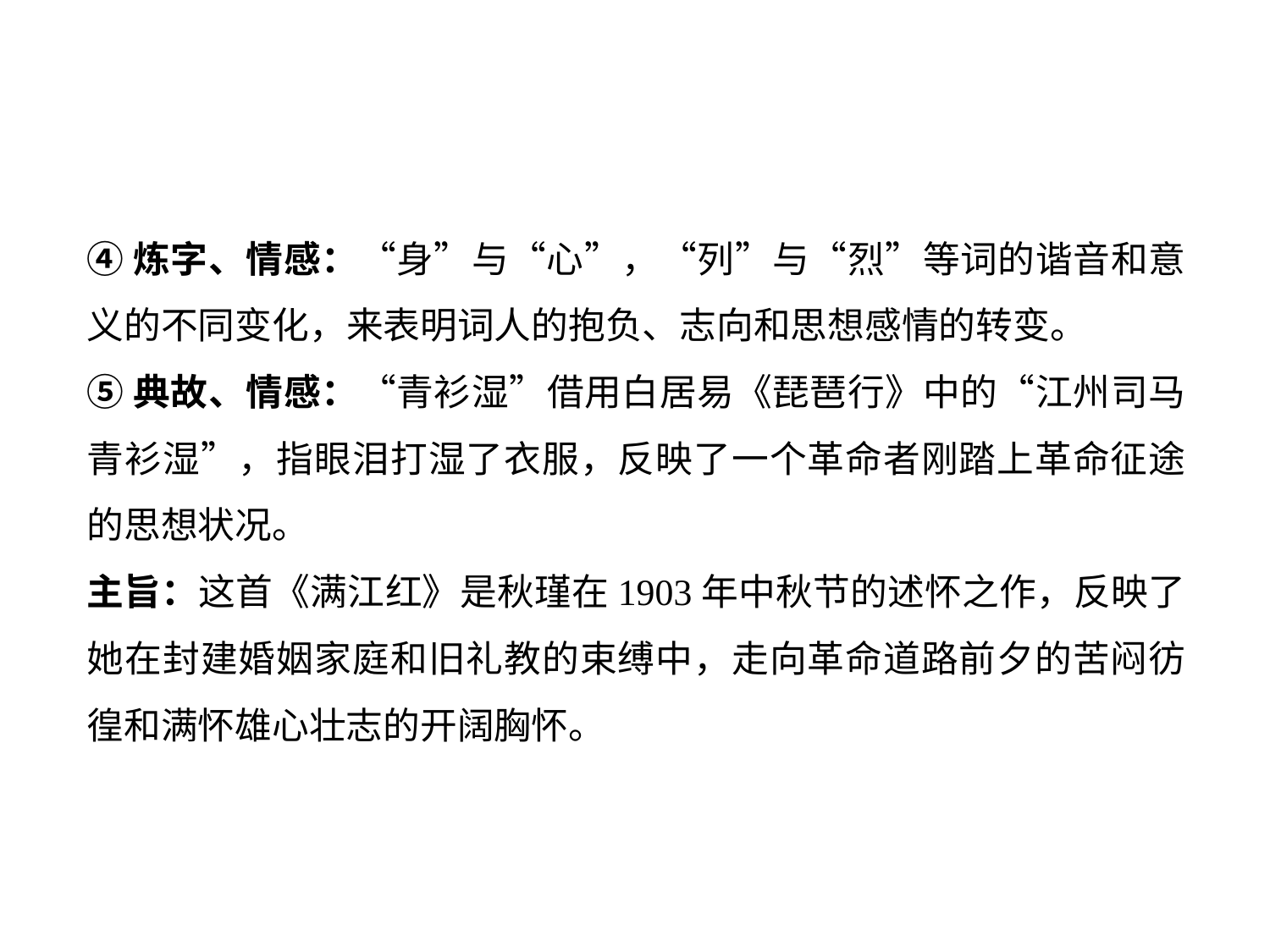

④炼字、情感：“身”与“心”，“列”与“烈”等词的谐音和意义的不同变化，来表明词人的抱负、志向和思想感情的转变。
⑤典故、情感：“青衫湿”借用白居易《琵琶行》中的“江州司马青衫湿”，指眼泪打湿了衣服，反映了一个革命者刚踏上革命征途的思想状况。
主旨：这首《满江红》是秋瑾在1903年中秋节的述怀之作，反映了她在封建婚姻家庭和旧礼教的束缚中，走向革命道路前夕的苦闷彷徨和满怀雄心壮志的开阔胸怀。